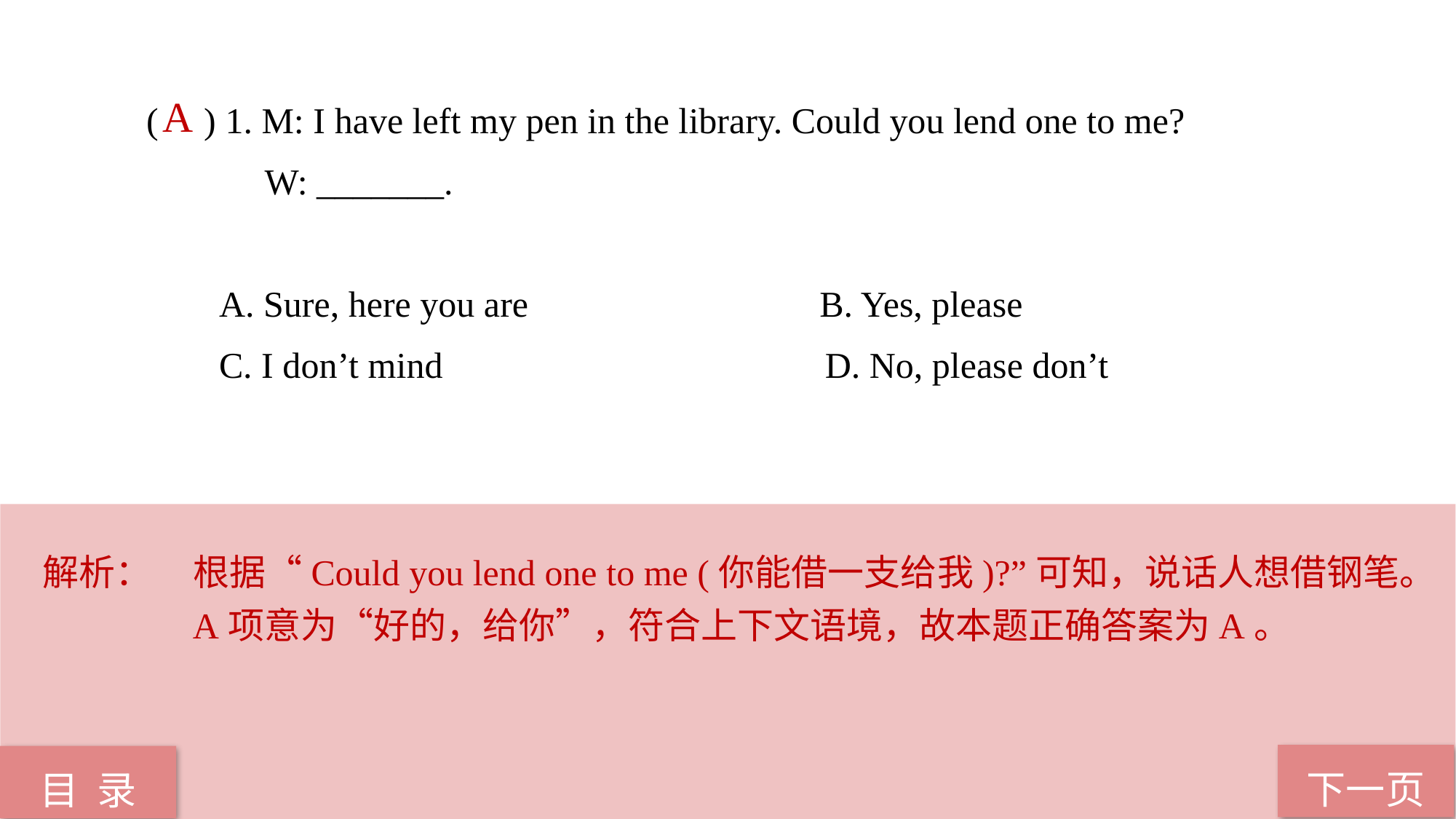

(     ) 1. M: I have left my pen in the library. Could you lend one to me?
             W: _______.

        A. Sure, here you are                                B. Yes, please
        C. I don’t mind                                          D. No, please don’t
 A
解析：	根据“Could you lend one to me (你能借一支给我)?”可知，说话人想借钢笔。A项意为“好的，给你”，符合上下文语境，故本题正确答案为A。